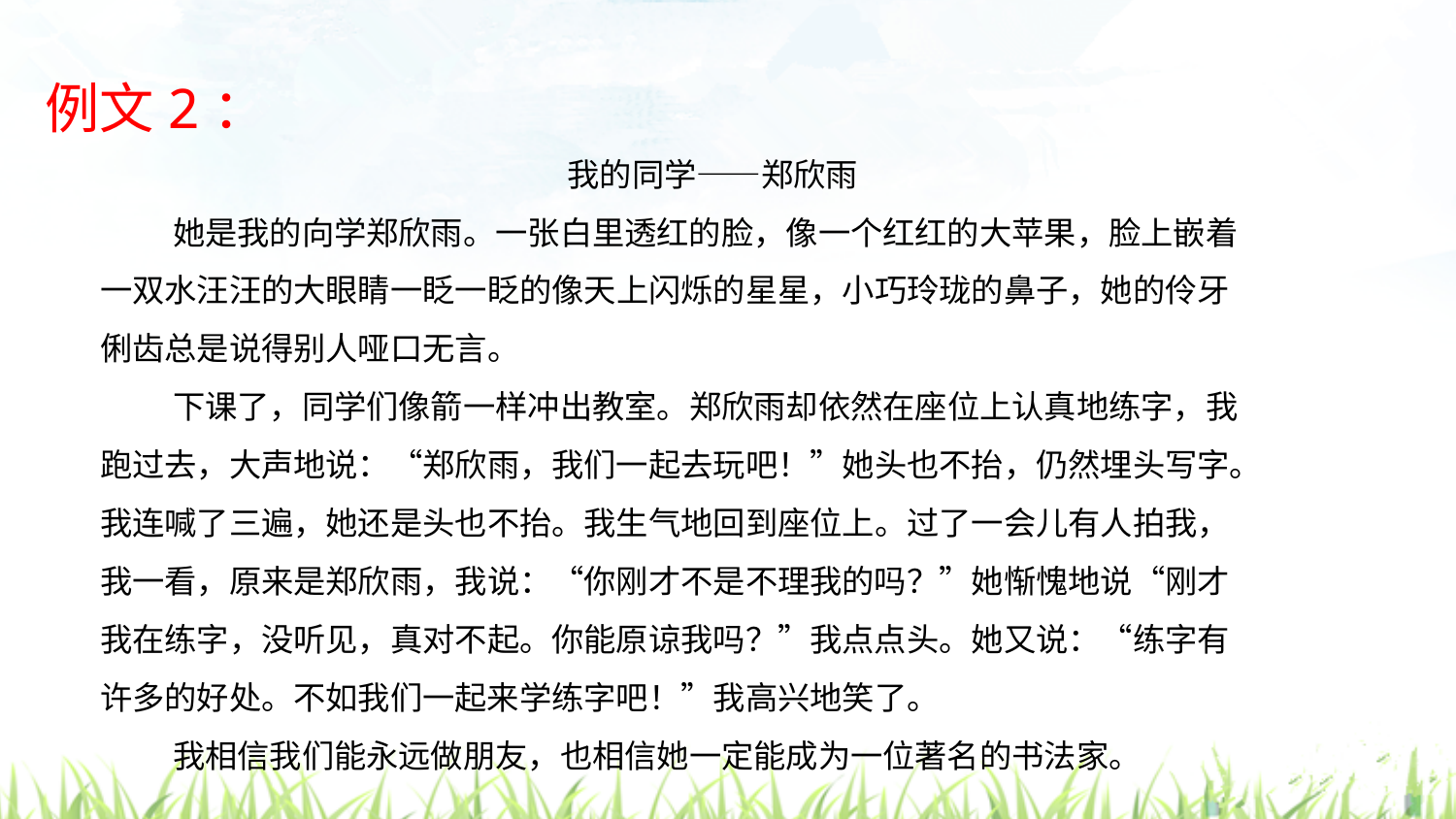

例文2：
我的同学——郑欣雨
她是我的向学郑欣雨。一张白里透红的脸，像一个红红的大苹果，脸上嵌着一双水汪汪的大眼睛一眨一眨的像天上闪烁的星星，小巧玲珑的鼻子，她的伶牙俐齿总是说得别人哑口无言。
下课了，同学们像箭一样冲出教室。郑欣雨却依然在座位上认真地练字，我跑过去，大声地说：“郑欣雨，我们一起去玩吧！”她头也不抬，仍然埋头写字。我连喊了三遍，她还是头也不抬。我生气地回到座位上。过了一会儿有人拍我，我一看，原来是郑欣雨，我说：“你刚才不是不理我的吗？”她惭愧地说“刚才我在练字，没听见，真对不起。你能原谅我吗？”我点点头。她又说：“练字有许多的好处。不如我们一起来学练字吧！”我高兴地笑了。
我相信我们能永远做朋友，也相信她一定能成为一位著名的书法家。